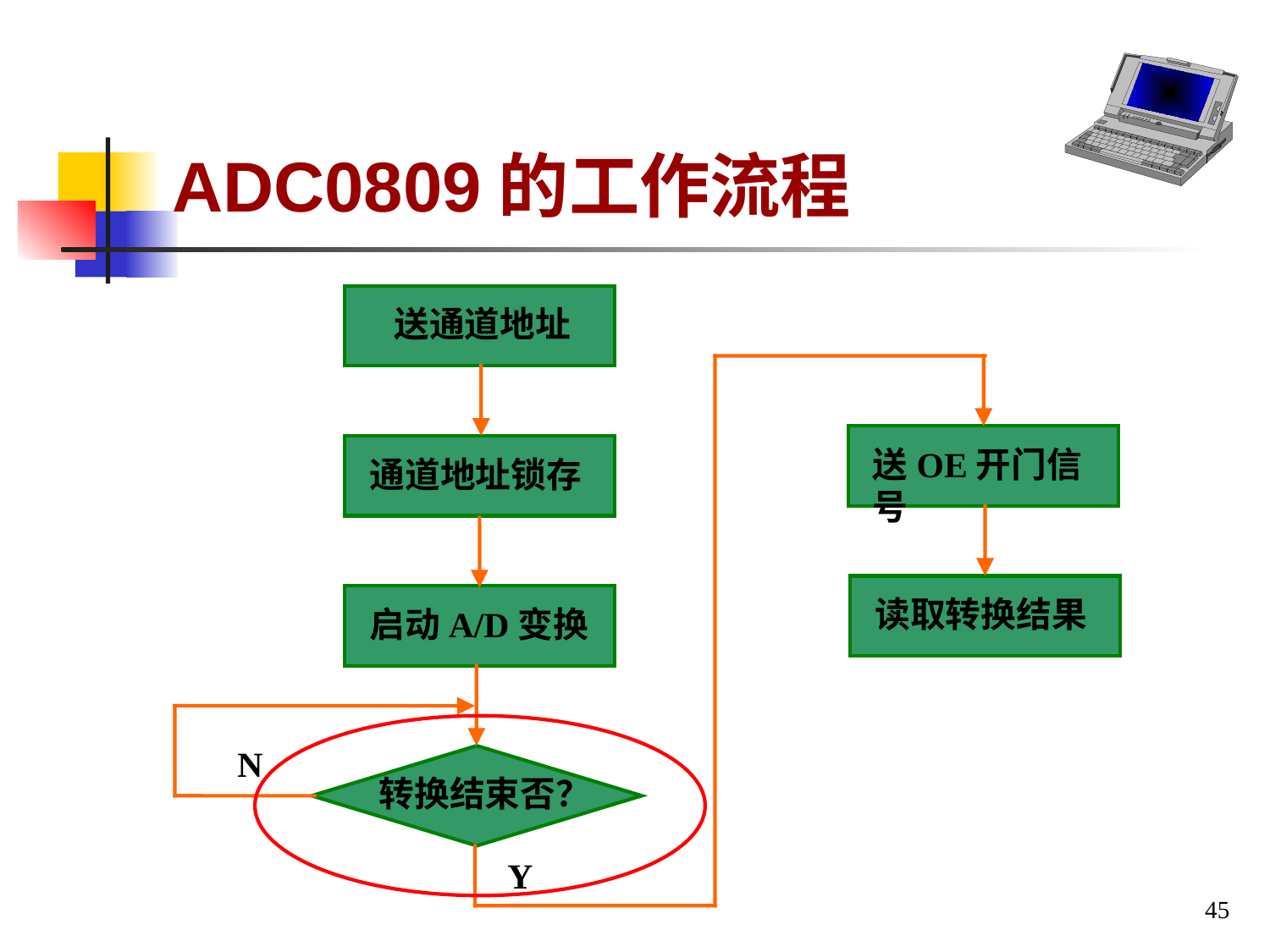

# ADC0809的工作流程

  送通道地址

送OE开门信号

通道地址锁存

读取转换结果

启动A/D变换

N

转换结束否？

Y
45